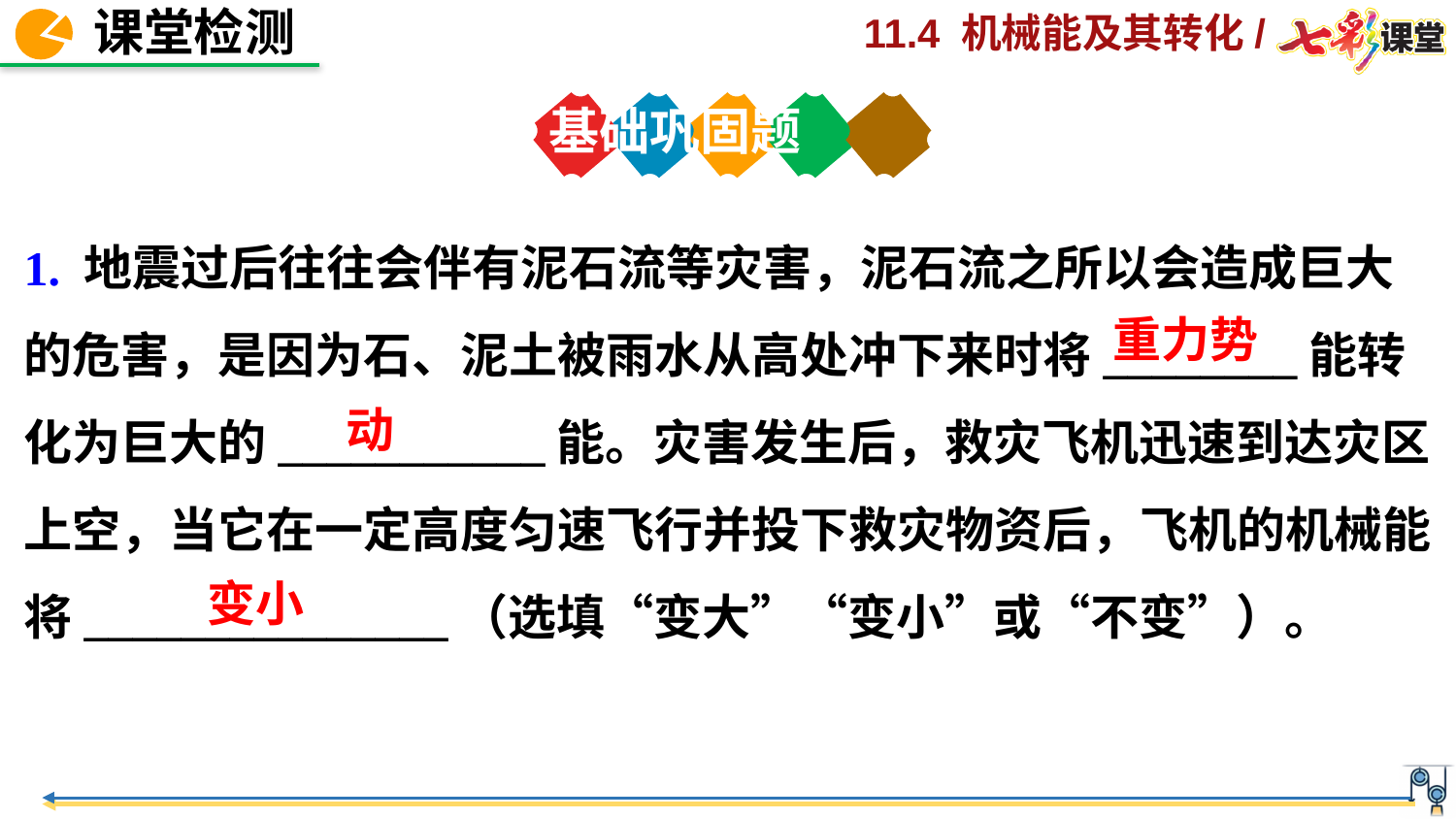

基础巩固题

1. 地震过后往往会伴有泥石流等灾害，泥石流之所以会造成巨大的危害，是因为石、泥土被雨水从高处冲下来时将________能转化为巨大的___________能。灾害发生后，救灾飞机迅速到达灾区上空，当它在一定高度匀速飞行并投下救灾物资后，飞机的机械能将_______________（选填“变大”“变小”或“不变”）。

重力势
动
变小